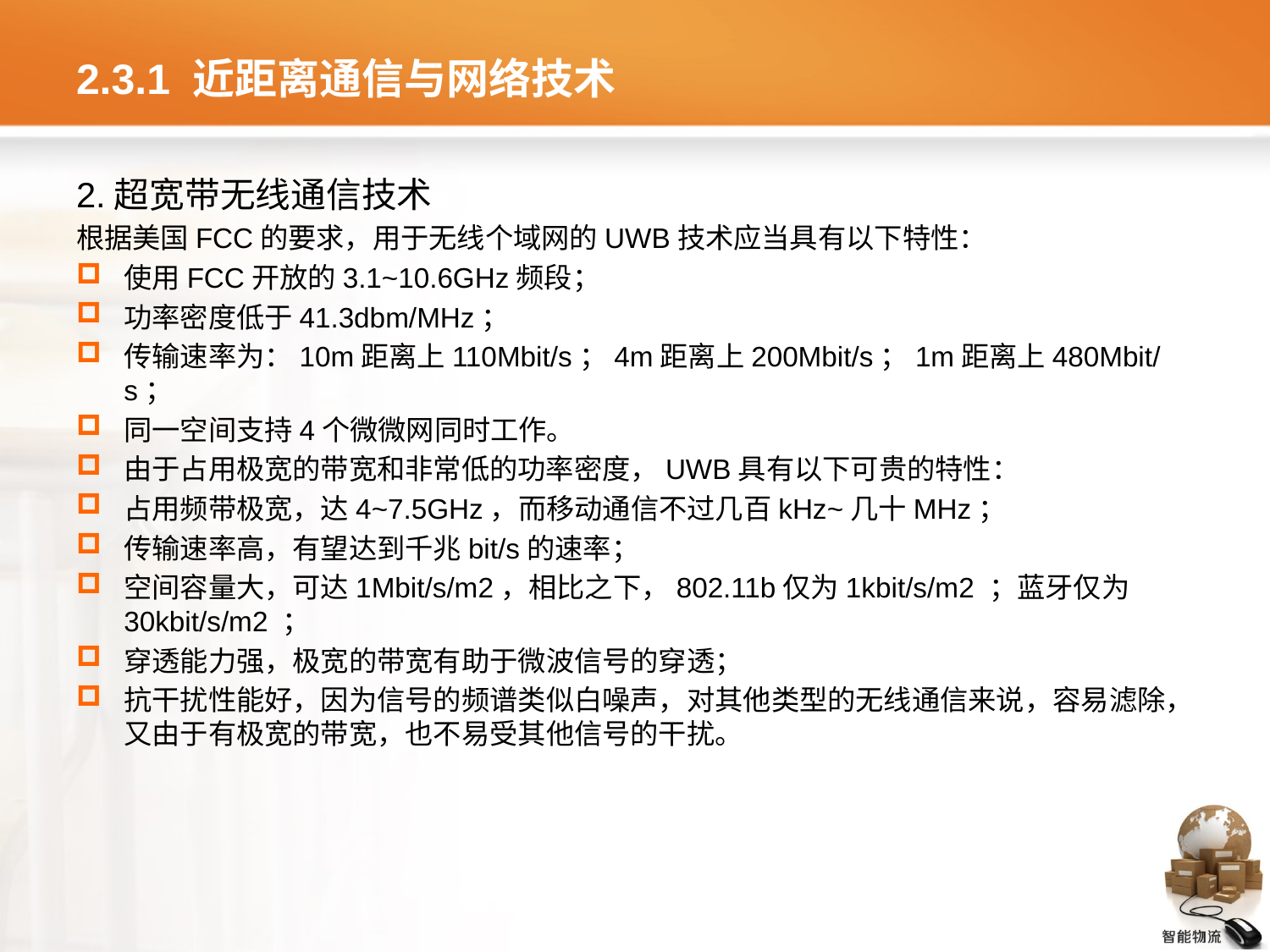

# 2.3.1 近距离通信与网络技术
2.超宽带无线通信技术
根据美国FCC的要求，用于无线个域网的UWB技术应当具有以下特性：
使用FCC开放的3.1~10.6GHz频段；
功率密度低于41.3dbm/MHz；
传输速率为：10m距离上110Mbit/s；4m距离上200Mbit/s；1m距离上480Mbit/s；
同一空间支持4个微微网同时工作。
由于占用极宽的带宽和非常低的功率密度，UWB具有以下可贵的特性：
占用频带极宽，达4~7.5GHz，而移动通信不过几百kHz~几十MHz；
传输速率高，有望达到千兆bit/s的速率；
空间容量大，可达1Mbit/s/m2，相比之下，802.11b仅为1kbit/s/m2 ；蓝牙仅为30kbit/s/m2 ；
穿透能力强，极宽的带宽有助于微波信号的穿透；
抗干扰性能好，因为信号的频谱类似白噪声，对其他类型的无线通信来说，容易滤除，又由于有极宽的带宽，也不易受其他信号的干扰。